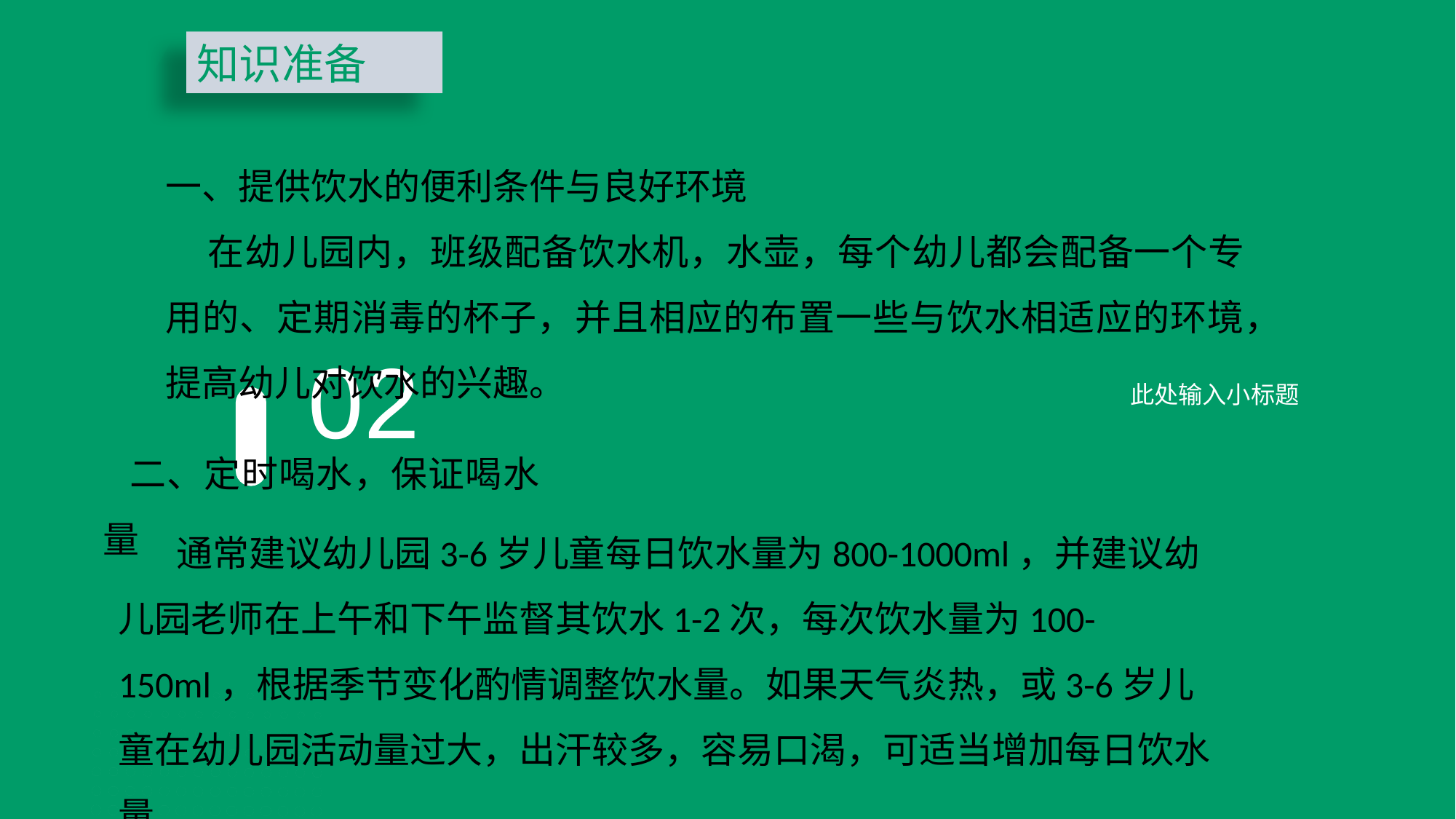

知识准备
一、提供饮水的便利条件与良好环境
在幼儿园内，班级配备饮水机，水壶，每个幼儿都会配备一个专用的、定期消毒的杯子，并且相应的布置一些与饮水相适应的环境，提高幼儿对饮水的兴趣。
01

02
此处输入小标题

二、定时喝水，保证喝水量
      通常建议幼儿园3-6岁儿童每日饮水量为800-1000ml，并建议幼儿园老师在上午和下午监督其饮水1-2次，每次饮水量为100-150ml，根据季节变化酌情调整饮水量。如果天气炎热，或3-6岁儿童在幼儿园活动量过大，出汗较多，容易口渴，可适当增加每日饮水量。
03